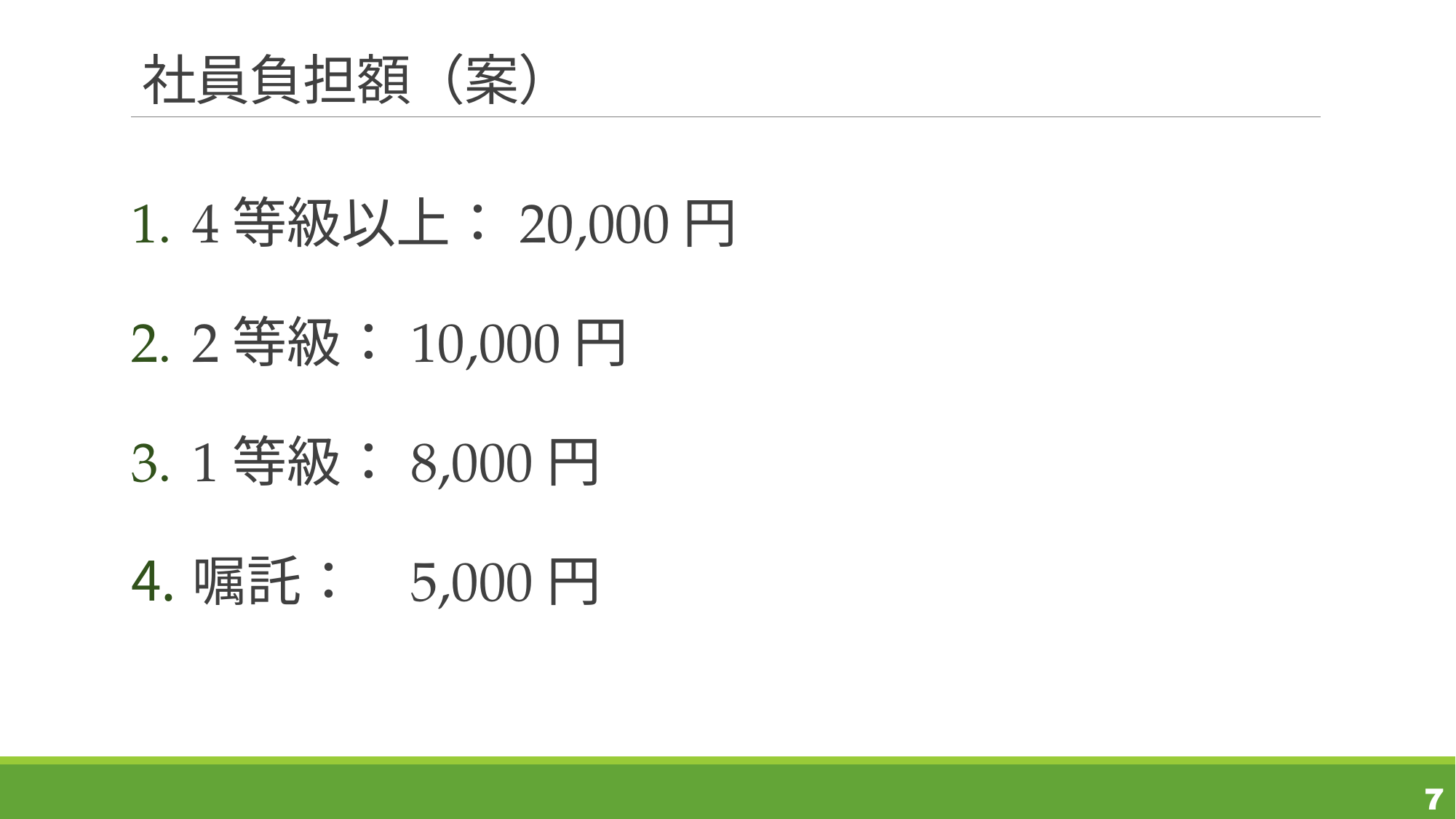

# 社員負担額（案）
4等級以上：	20,000円
2等級：	10,000円
1等級：	8,000円
嘱託：	5,000円

7